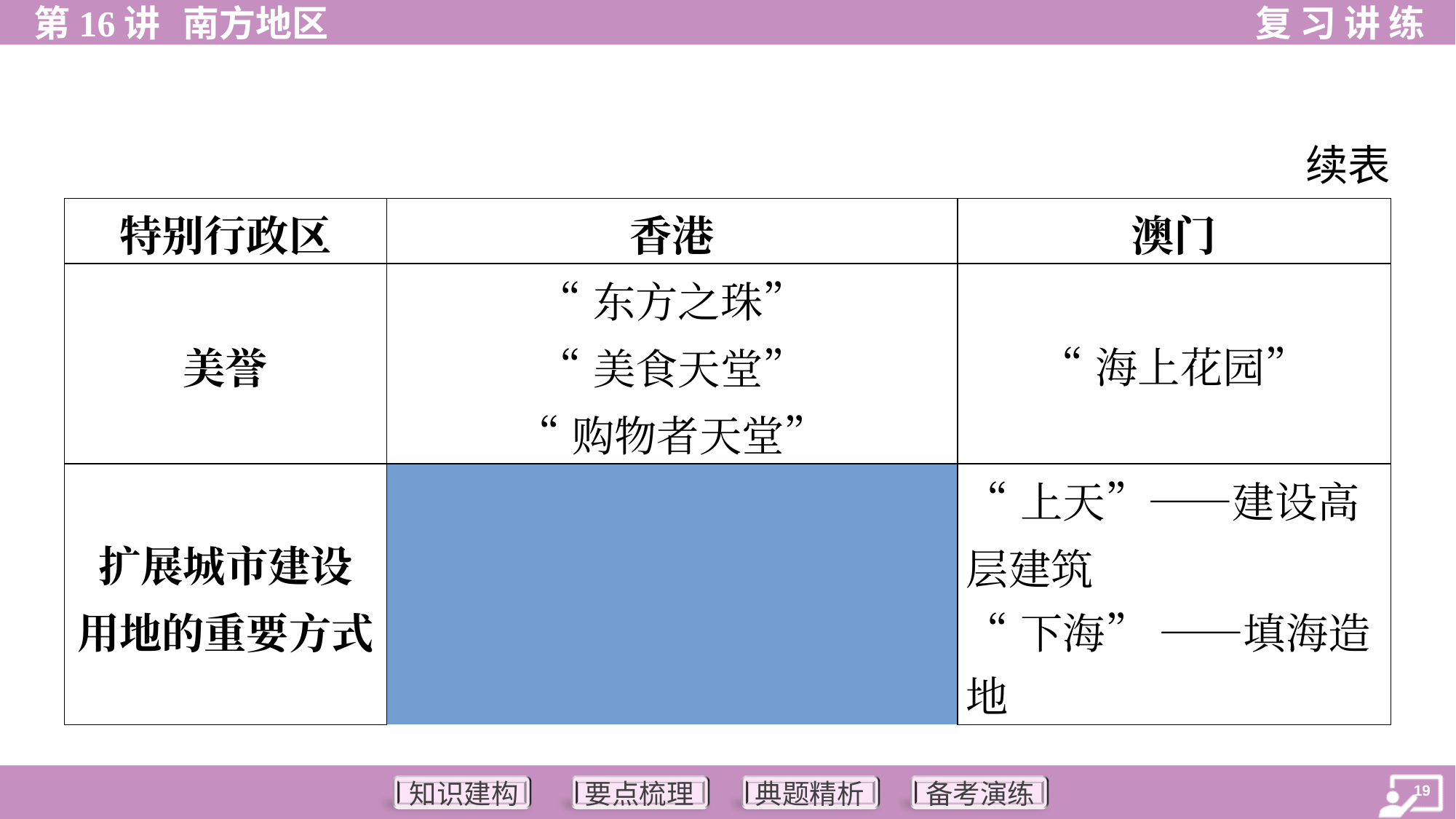

续表
| 特别行政区 |  | 香港 | 澳门 |
| --- | --- | --- | --- |
| 美誉 |  | “东方之珠” “美食天堂” “购物者天堂” | “海上花园” |
| 扩展城市建设 用地的重要方式 |  | “上天”——建设高层建筑 “下海” ——填海造地 |  |